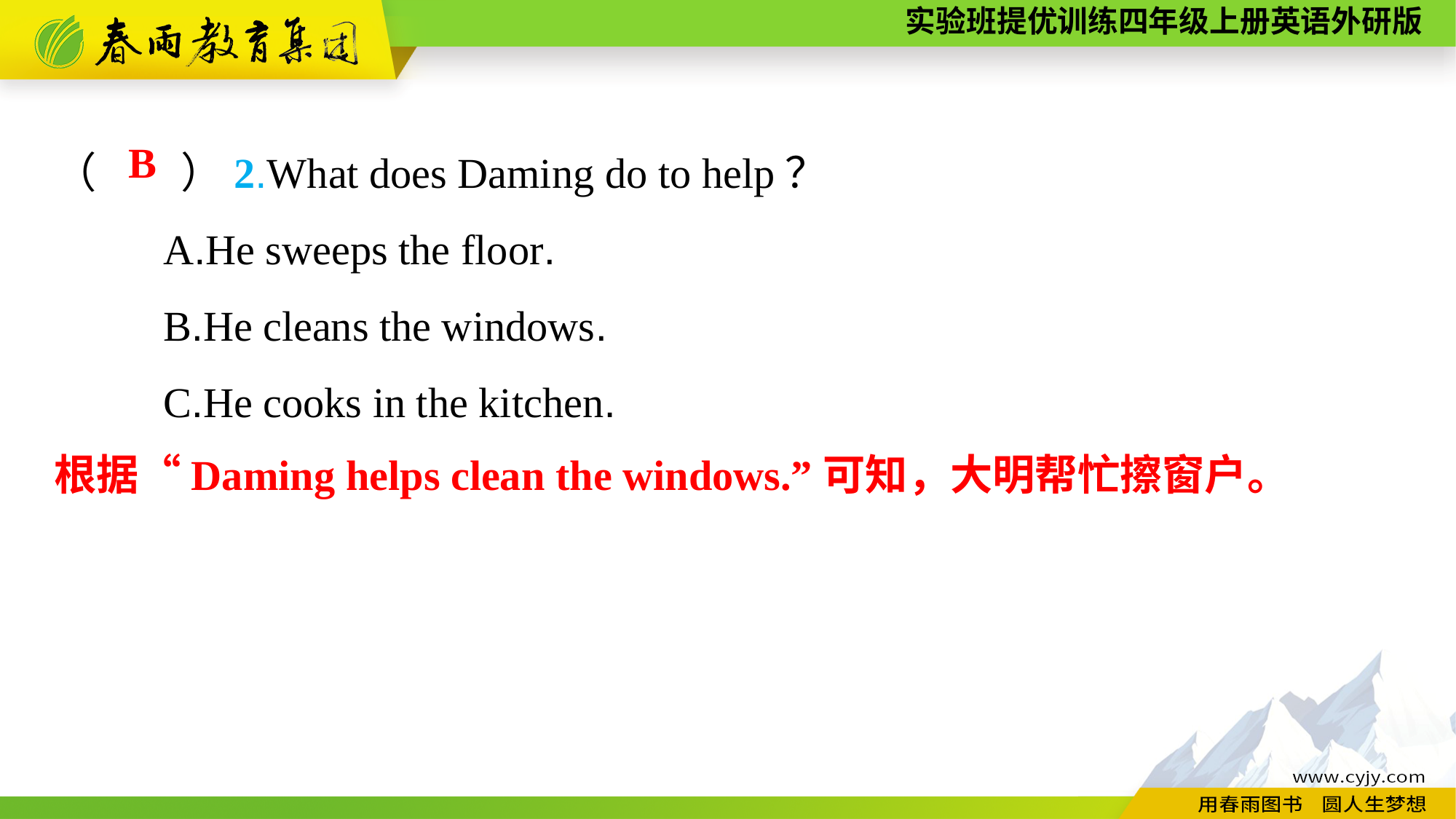

（　　）2.What does Daming do to help？
	A.He sweeps the floor.
	B.He cleans the windows.
	C.He cooks in the kitchen.
B
根据“Daming helps clean the windows.”可知，大明帮忙擦窗户。